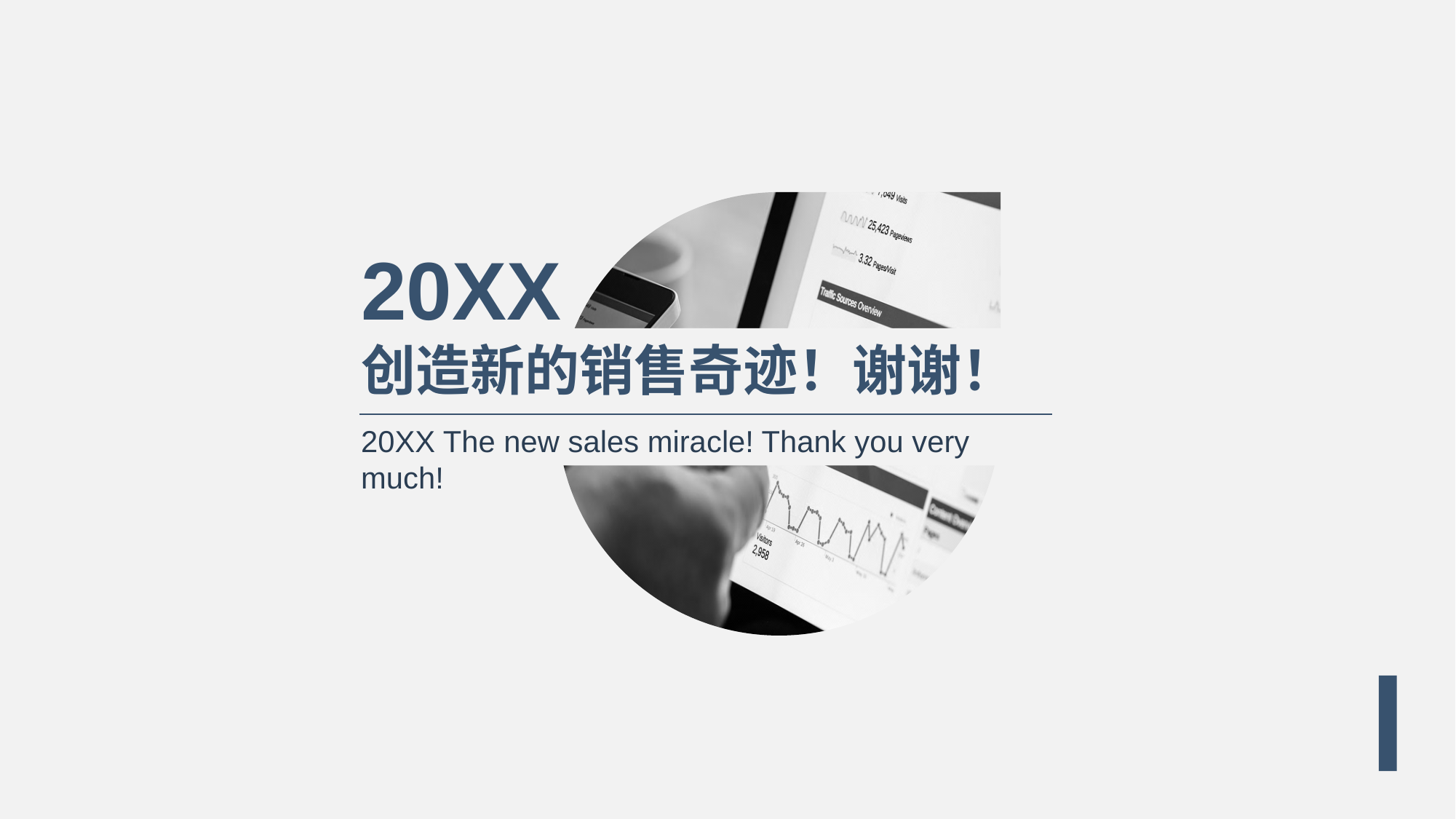

20XX
创造新的销售奇迹！谢谢！

20XX The new sales miracle! Thank you very much!